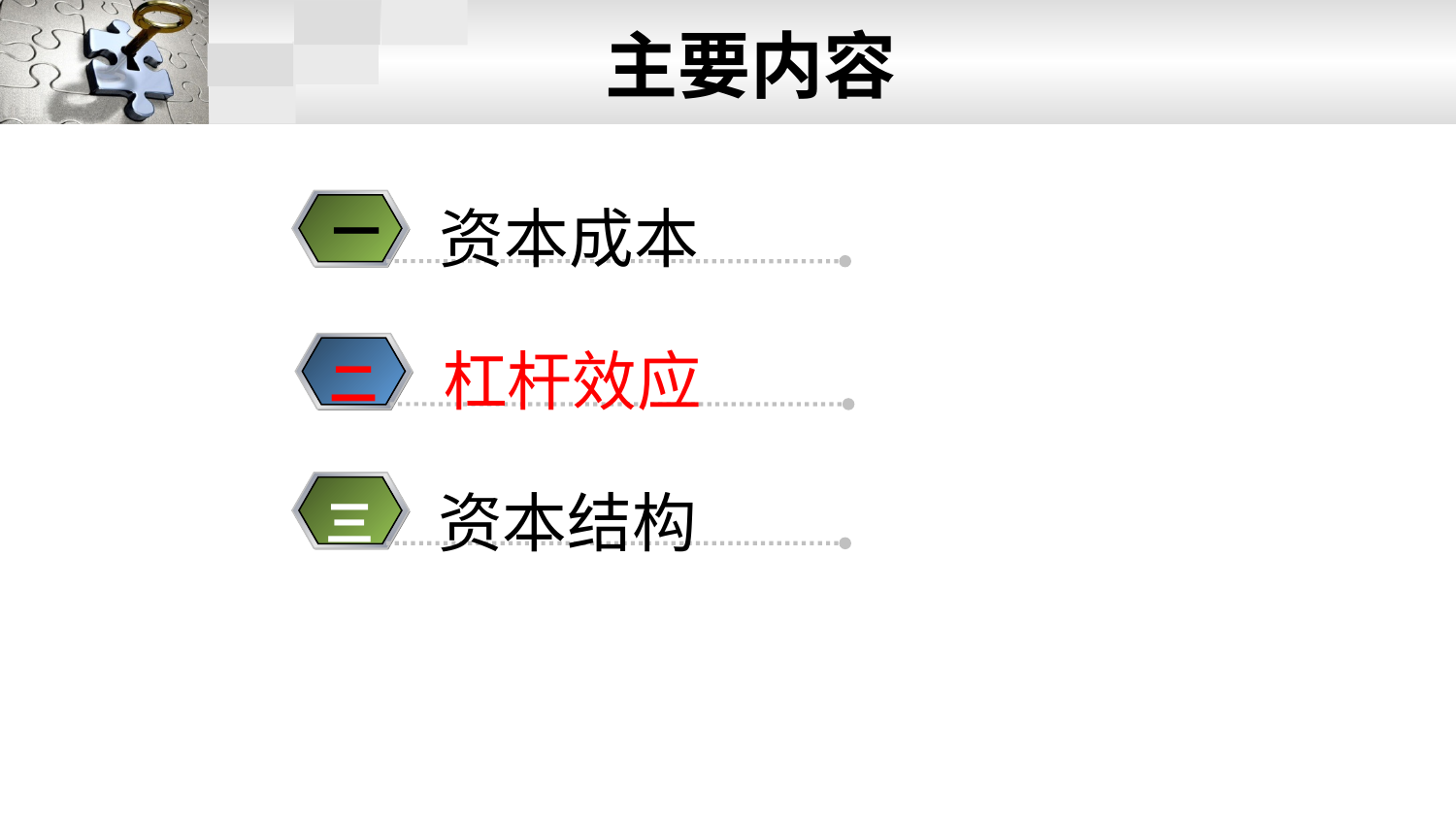

主要内容

资本成本
一

杠杆效应
二

资本结构
三